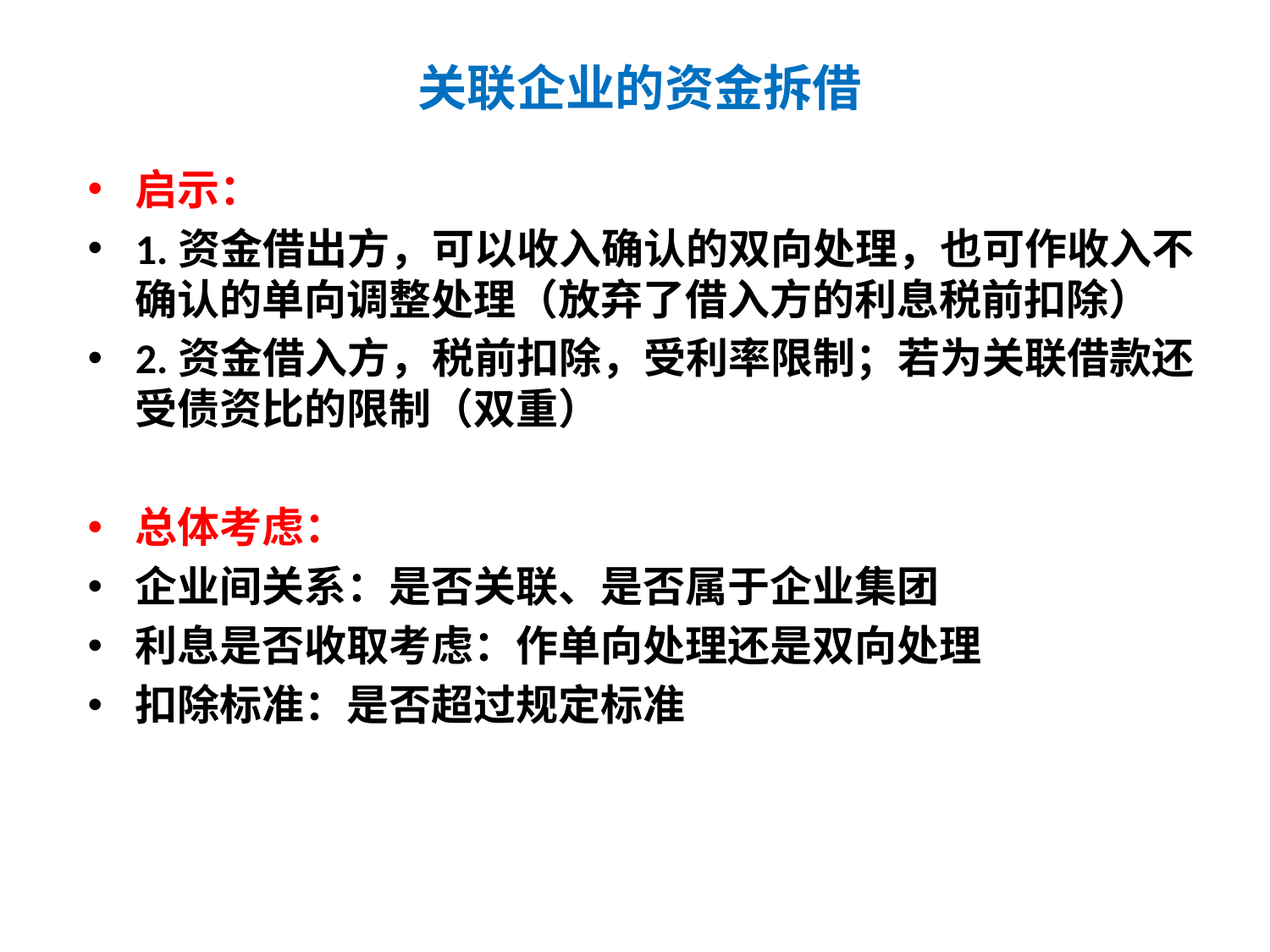

# 关联企业的资金拆借
启示：
1.资金借出方，可以收入确认的双向处理，也可作收入不确认的单向调整处理（放弃了借入方的利息税前扣除）
2.资金借入方，税前扣除，受利率限制；若为关联借款还受债资比的限制（双重）

总体考虑：
企业间关系：是否关联、是否属于企业集团
利息是否收取考虑：作单向处理还是双向处理
扣除标准：是否超过规定标准